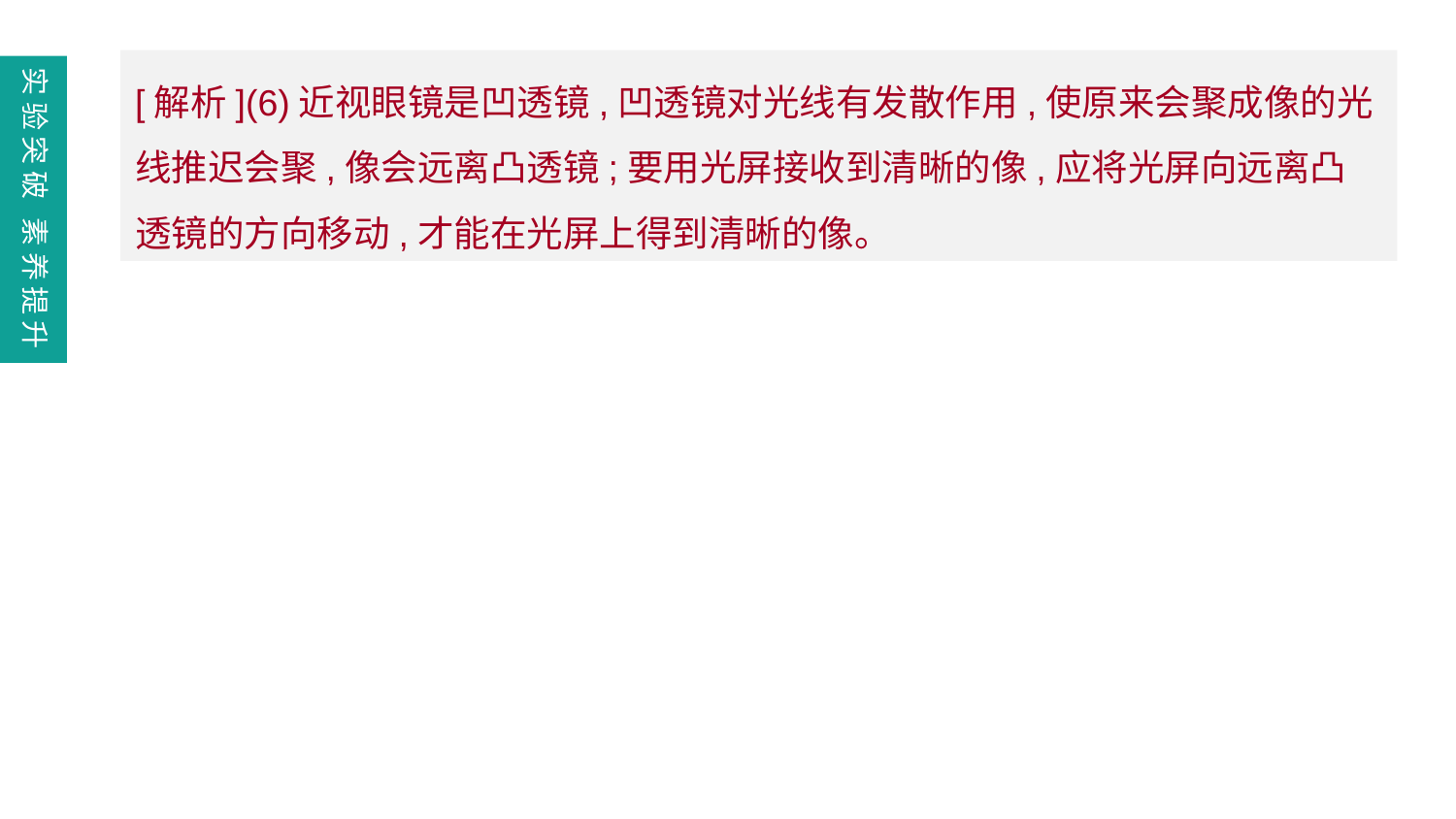

[解析](6)近视眼镜是凹透镜,凹透镜对光线有发散作用,使原来会聚成像的光线推迟会聚,像会远离凸透镜;要用光屏接收到清晰的像,应将光屏向远离凸透镜的方向移动,才能在光屏上得到清晰的像。

实验突破 素养提升